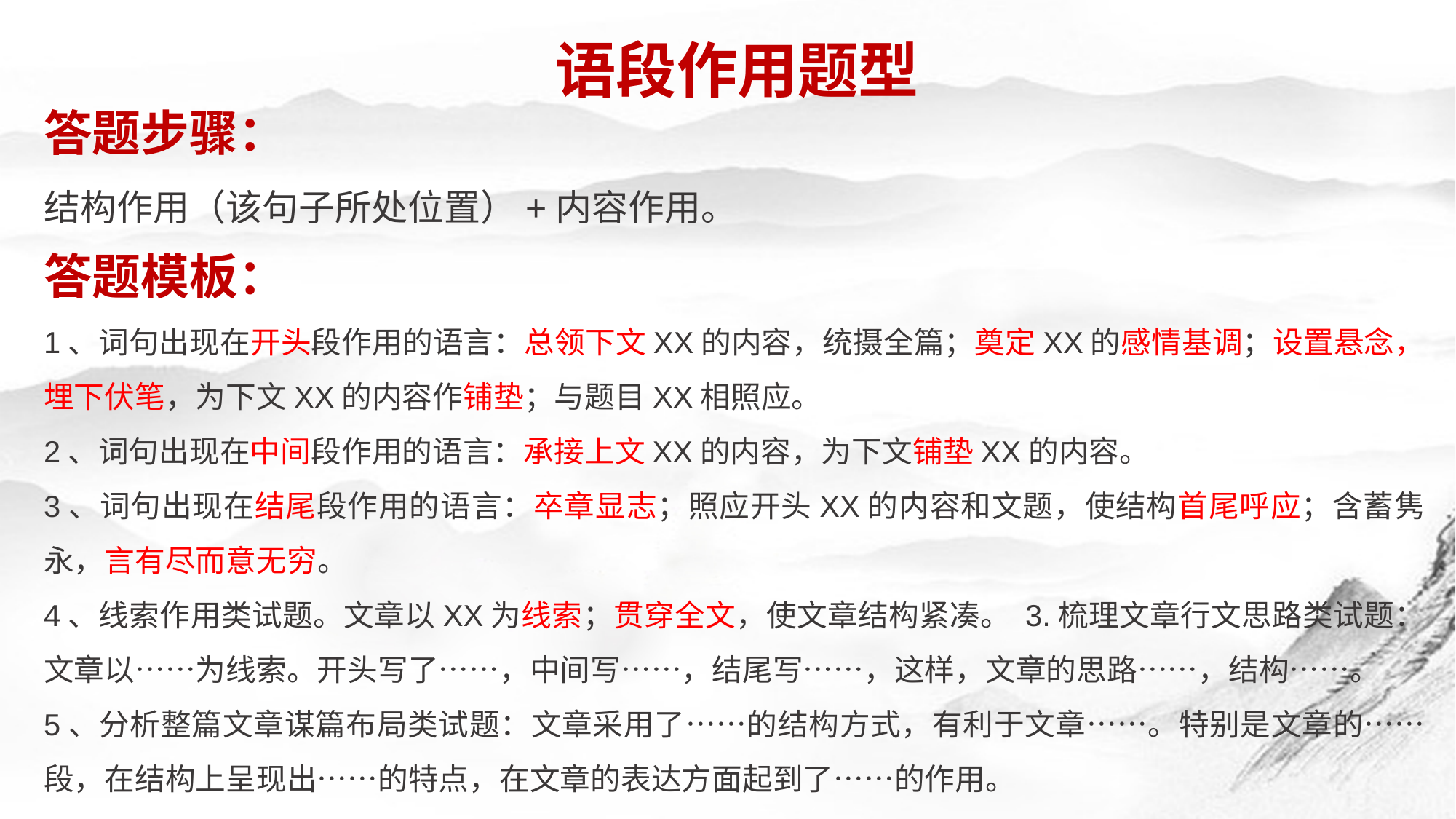

语段作用题型
答题步骤：
结构作用（该句子所处位置）+内容作用。
答题模板：
1、词句出现在开头段作用的语言：总领下文XX的内容，统摄全篇；奠定XX的感情基调；设置悬念，埋下伏笔，为下文XX的内容作铺垫；与题目XX相照应。
2、词句出现在中间段作用的语言：承接上文XX的内容，为下文铺垫XX的内容。
3、词句出现在结尾段作用的语言：卒章显志；照应开头XX的内容和文题，使结构首尾呼应；含蓄隽永，言有尽而意无穷。
4、线索作用类试题。文章以XX为线索；贯穿全文，使文章结构紧凑。 3.梳理文章行文思路类试题：文章以……为线索。开头写了……，中间写……，结尾写……，这样，文章的思路……，结构……。
5、分析整篇文章谋篇布局类试题：文章采用了……的结构方式，有利于文章……。特别是文章的……段，在结构上呈现出……的特点，在文章的表达方面起到了……的作用。